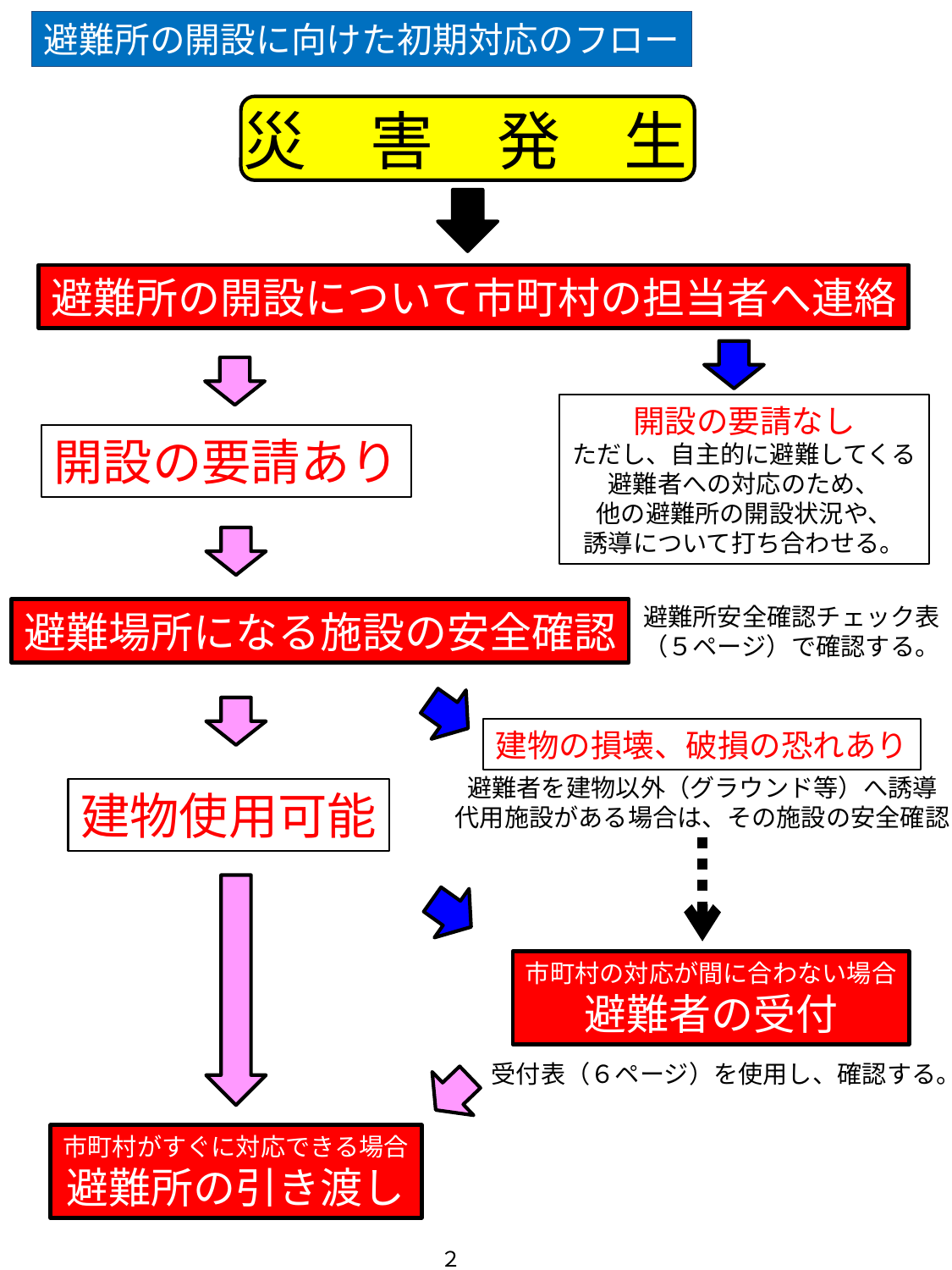

避難所の開設に向けた初期対応のフロー
災　害　発　生

避難所の開設について市町村の担当者へ連絡

開設の要請なし
ただし、自主的に避難してくる
避難者への対応のため、
他の避難所の開設状況や、
誘導について打ち合わせる。
開設の要請あり

避難所安全確認チェック表
（５ページ）で確認する。
避難場所になる施設の安全確認

建物の損壊、破損の恐れあり
避難者を建物以外（グラウンド等）へ誘導
代用施設がある場合は、その施設の安全確認
建物使用可能

市町村の対応が間に合わない場合
避難者の受付
受付表（６ページ）を使用し、確認する。

市町村がすぐに対応できる場合
避難所の引き渡し
２